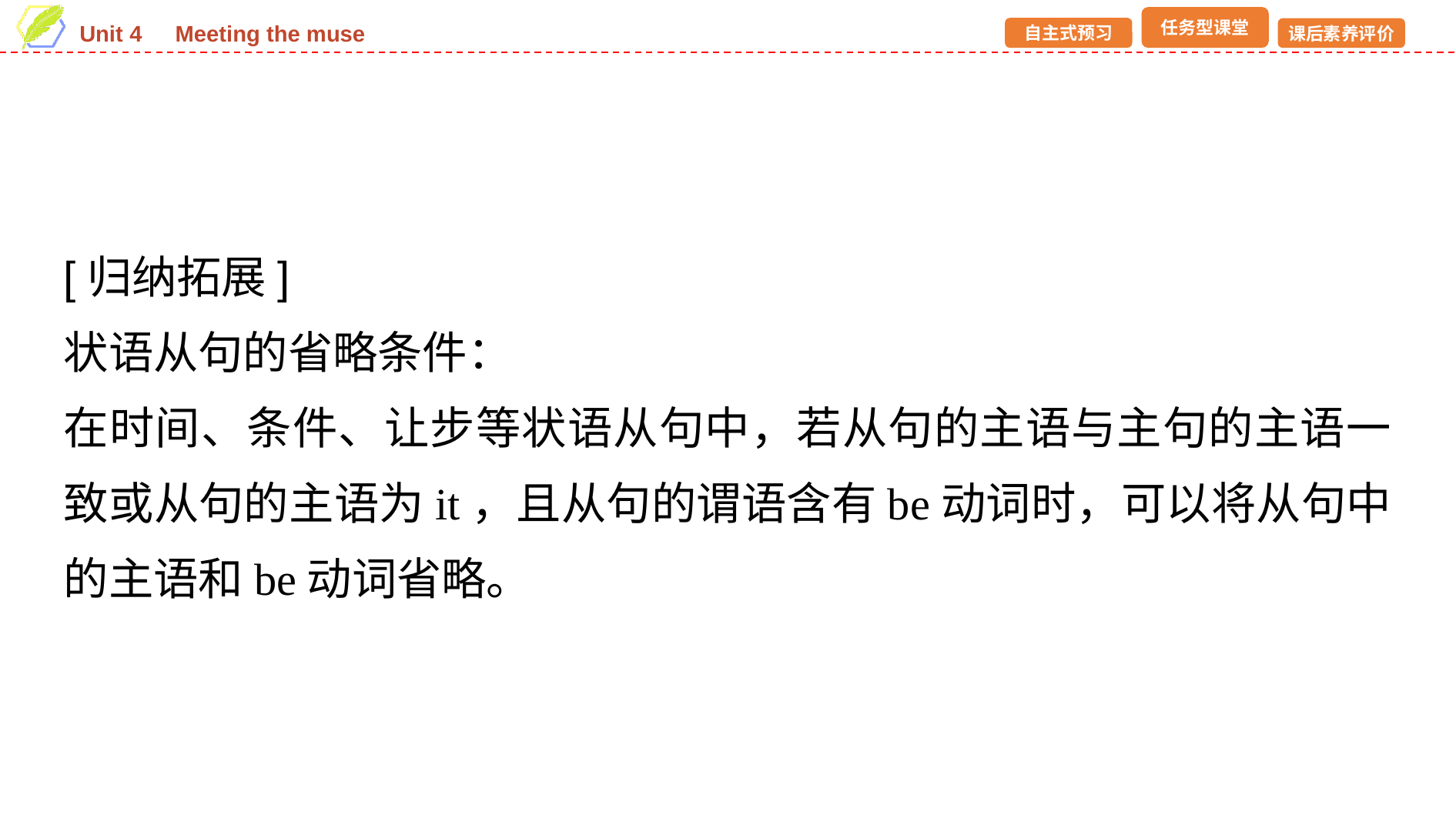

[归纳拓展]
状语从句的省略条件：
在时间、条件、让步等状语从句中，若从句的主语与主句的主语一致或从句的主语为it，且从句的谓语含有be动词时，可以将从句中的主语和be动词省略。